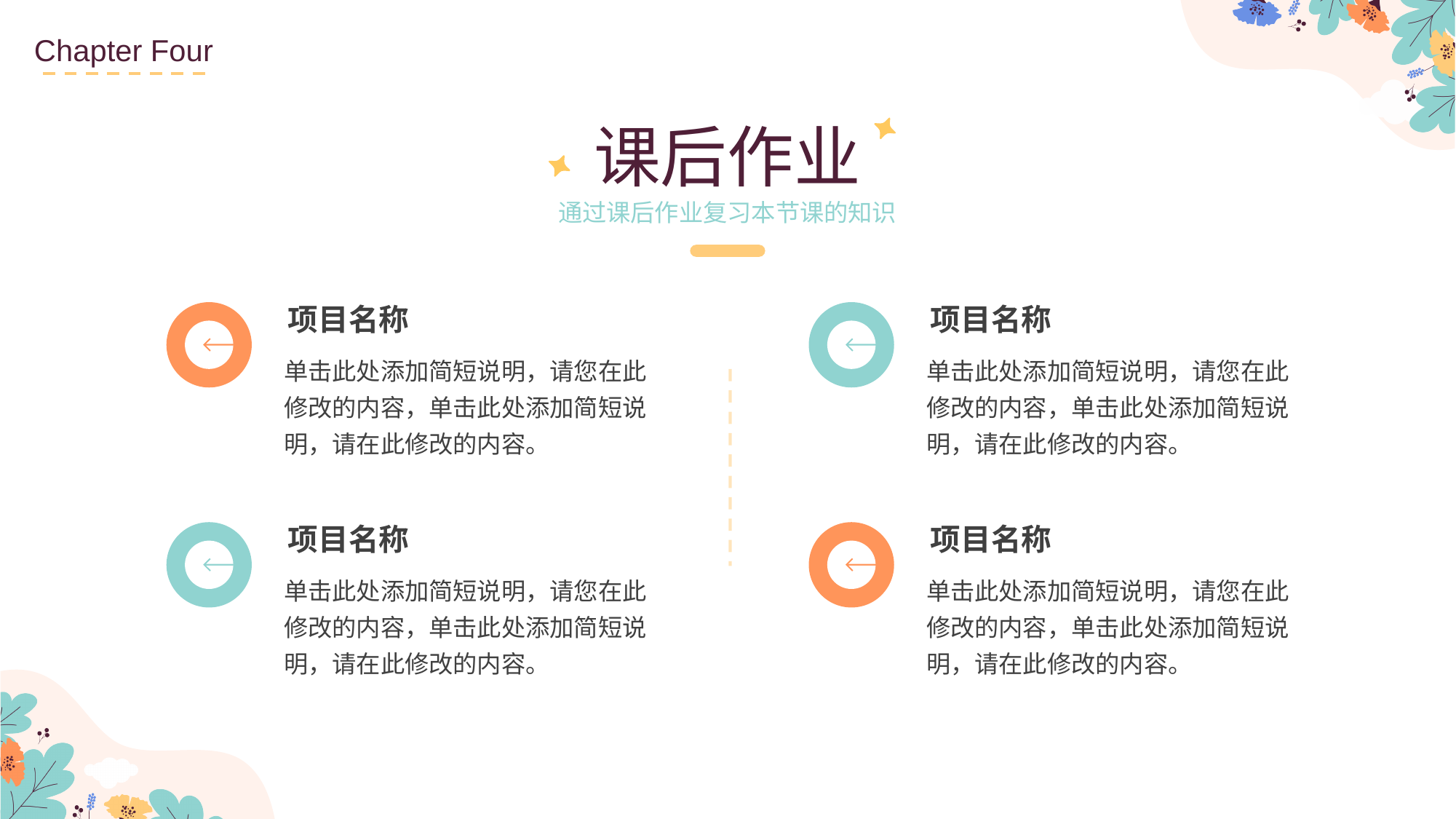

Chapter Four
课后作业

通过课后作业复习本节课的知识

项目名称
项目名称

单击此处添加简短说明，请您在此修改的内容，单击此处添加简短说明，请在此修改的内容。
单击此处添加简短说明，请您在此修改的内容，单击此处添加简短说明，请在此修改的内容。
项目名称
项目名称

单击此处添加简短说明，请您在此修改的内容，单击此处添加简短说明，请在此修改的内容。
单击此处添加简短说明，请您在此修改的内容，单击此处添加简短说明，请在此修改的内容。